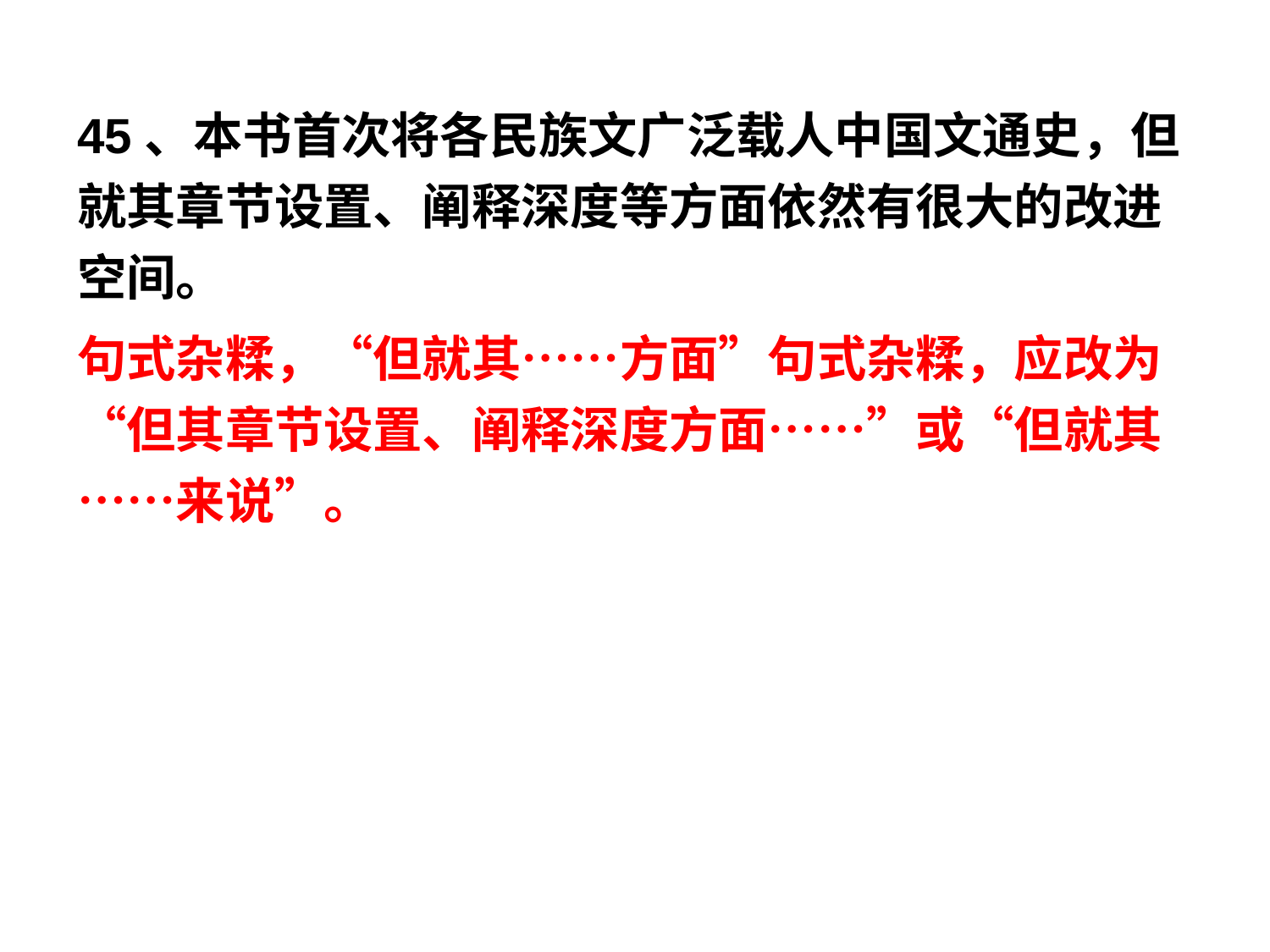

45、本书首次将各民族文广泛载人中国文通史，但就其章节设置、阐释深度等方面依然有很大的改进空间。
句式杂糅，“但就其……方面”句式杂糅，应改为“但其章节设置、阐释深度方面……”或“但就其……来说”。